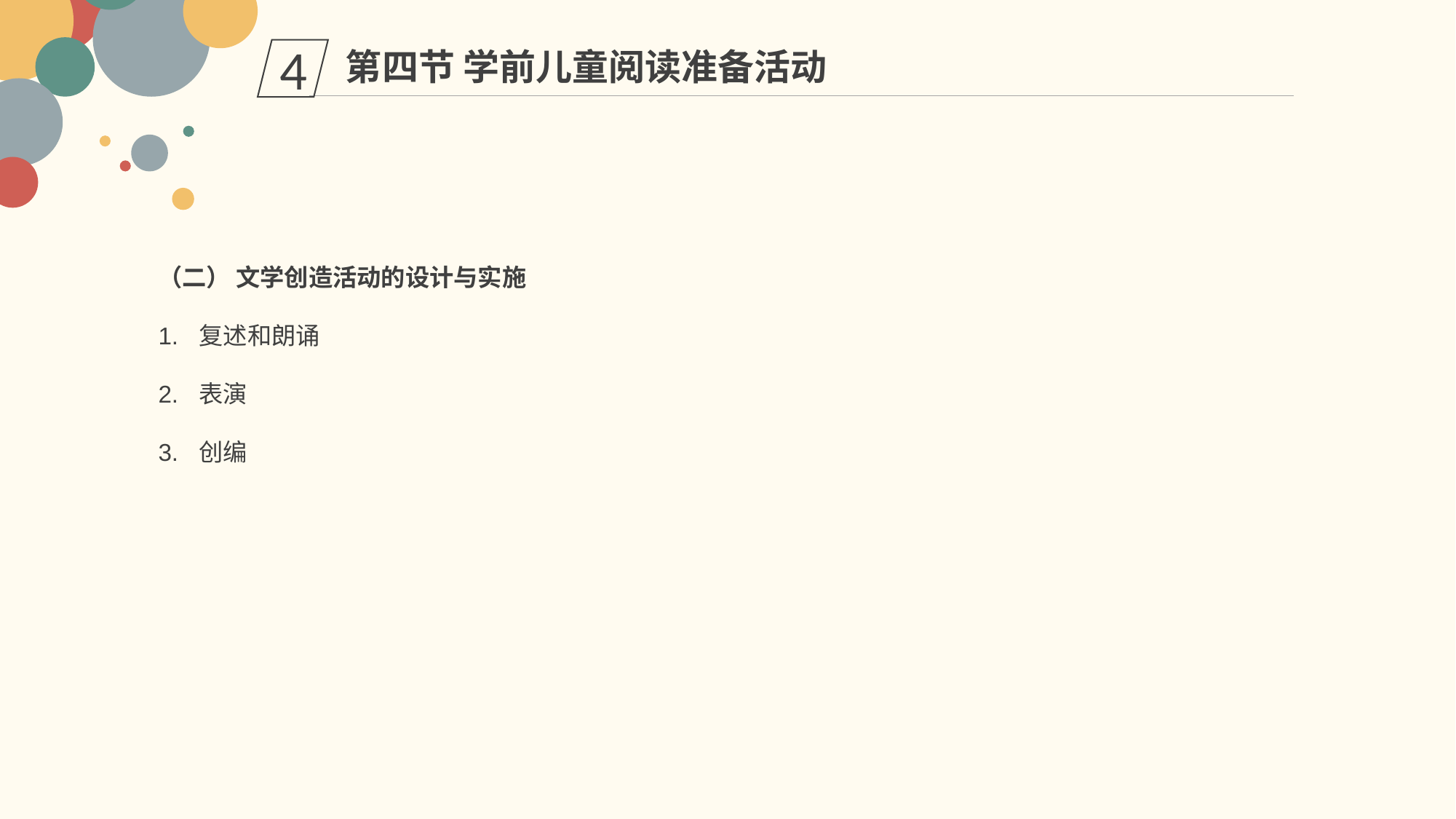

第四节 学前儿童阅读准备活动
4
（二） 文学创造活动的设计与实施
复述和朗诵
表演
创编